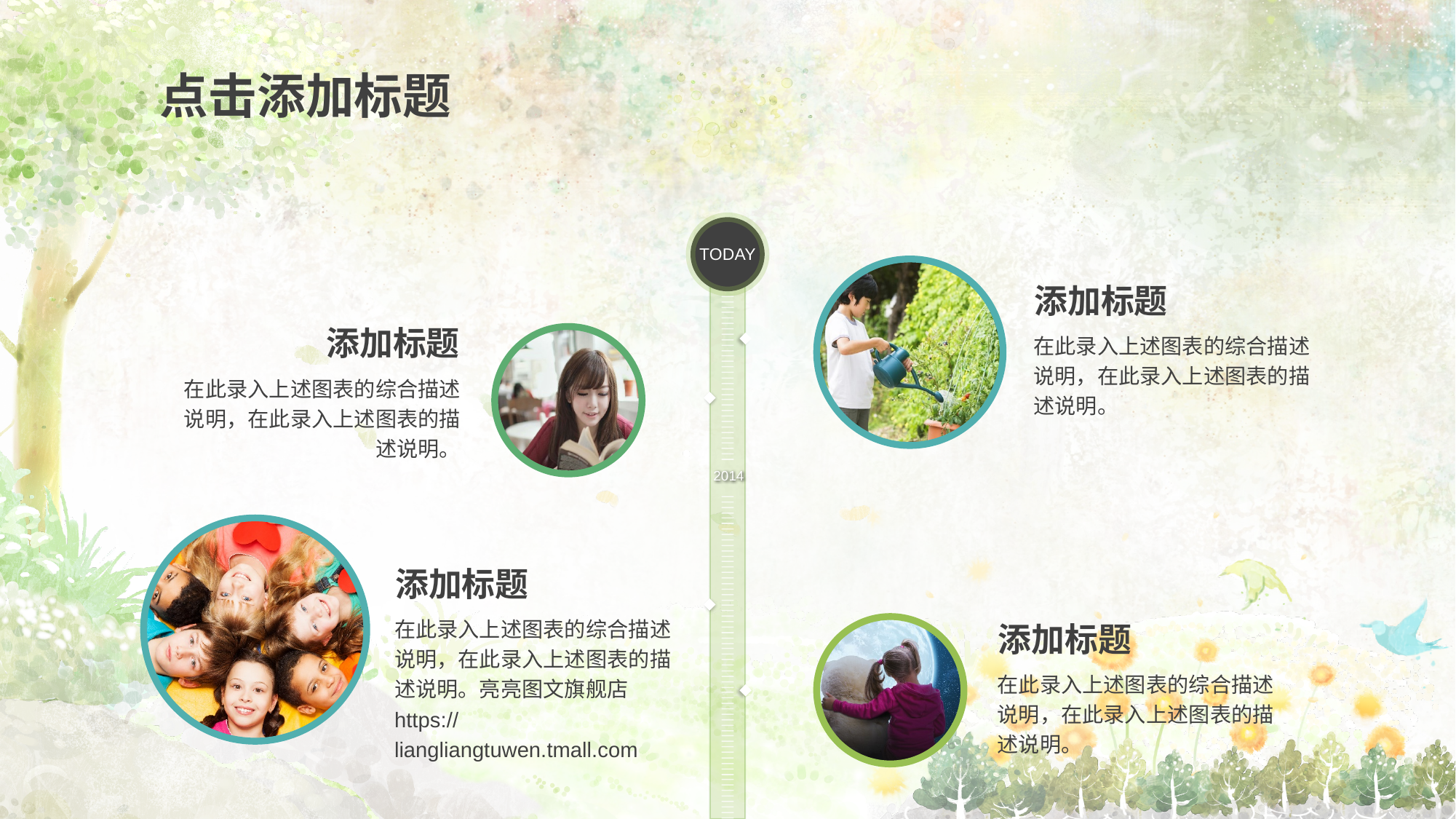

点击添加标题

TODAY

添加标题

添加标题
在此录入上述图表的综合描述说明，在此录入上述图表的描述说明。

在此录入上述图表的综合描述说明，在此录入上述图表的描述说明。

2014

添加标题

在此录入上述图表的综合描述说明，在此录入上述图表的描述说明。亮亮图文旗舰店https://liangliangtuwen.tmall.com
添加标题

在此录入上述图表的综合描述说明，在此录入上述图表的描述说明。